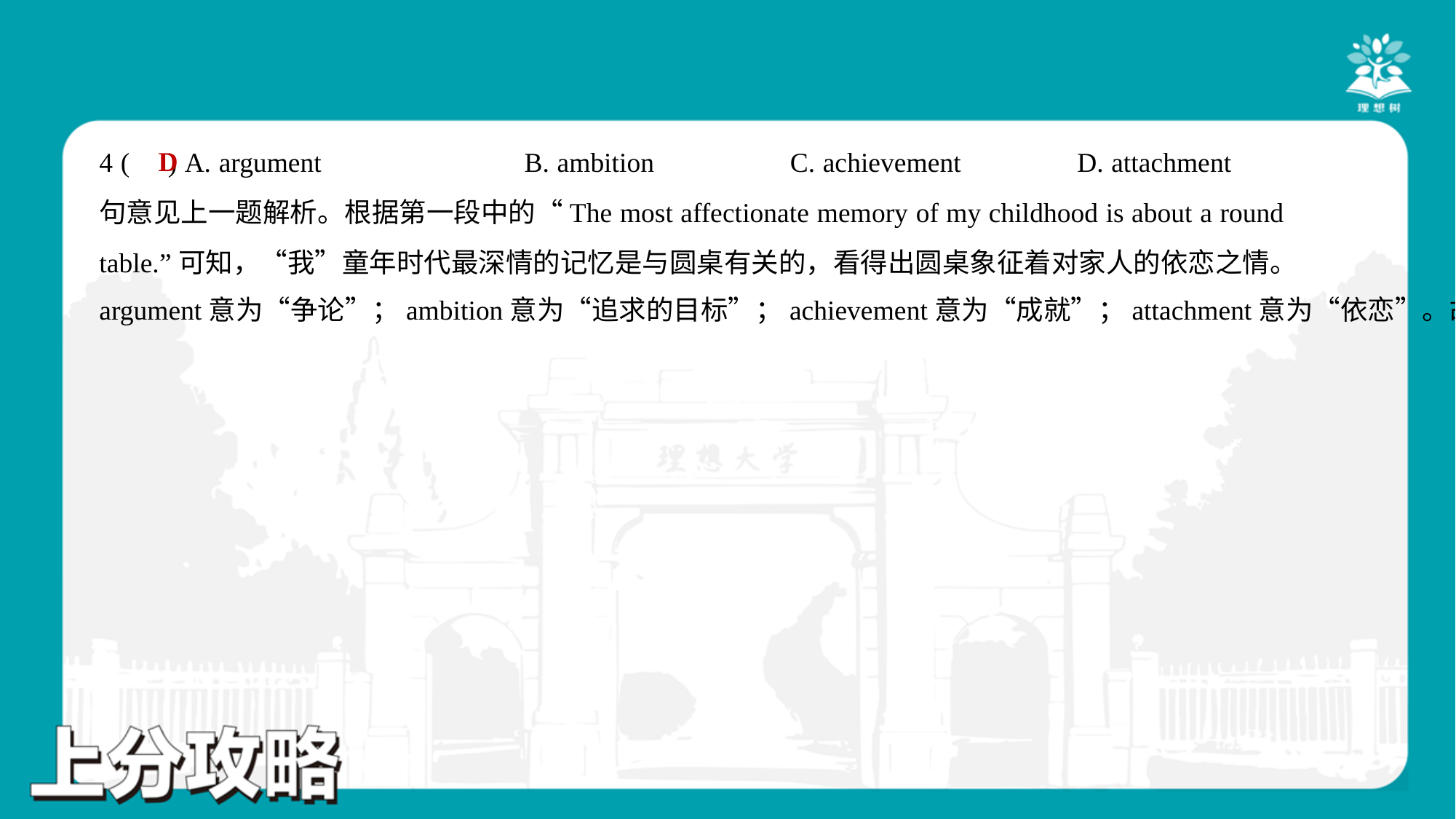

D
4 (     ) A. argument	B. ambition	C. achievement	D. attachment
句意见上一题解析。根据第一段中的“The most affectionate memory of my childhood is about a round
table.”可知，“我”童年时代最深情的记忆是与圆桌有关的，看得出圆桌象征着对家人的依恋之情。
argument意为“争论”；ambition意为“追求的目标”；achievement意为“成就”；attachment意为“依恋”。故选D项。